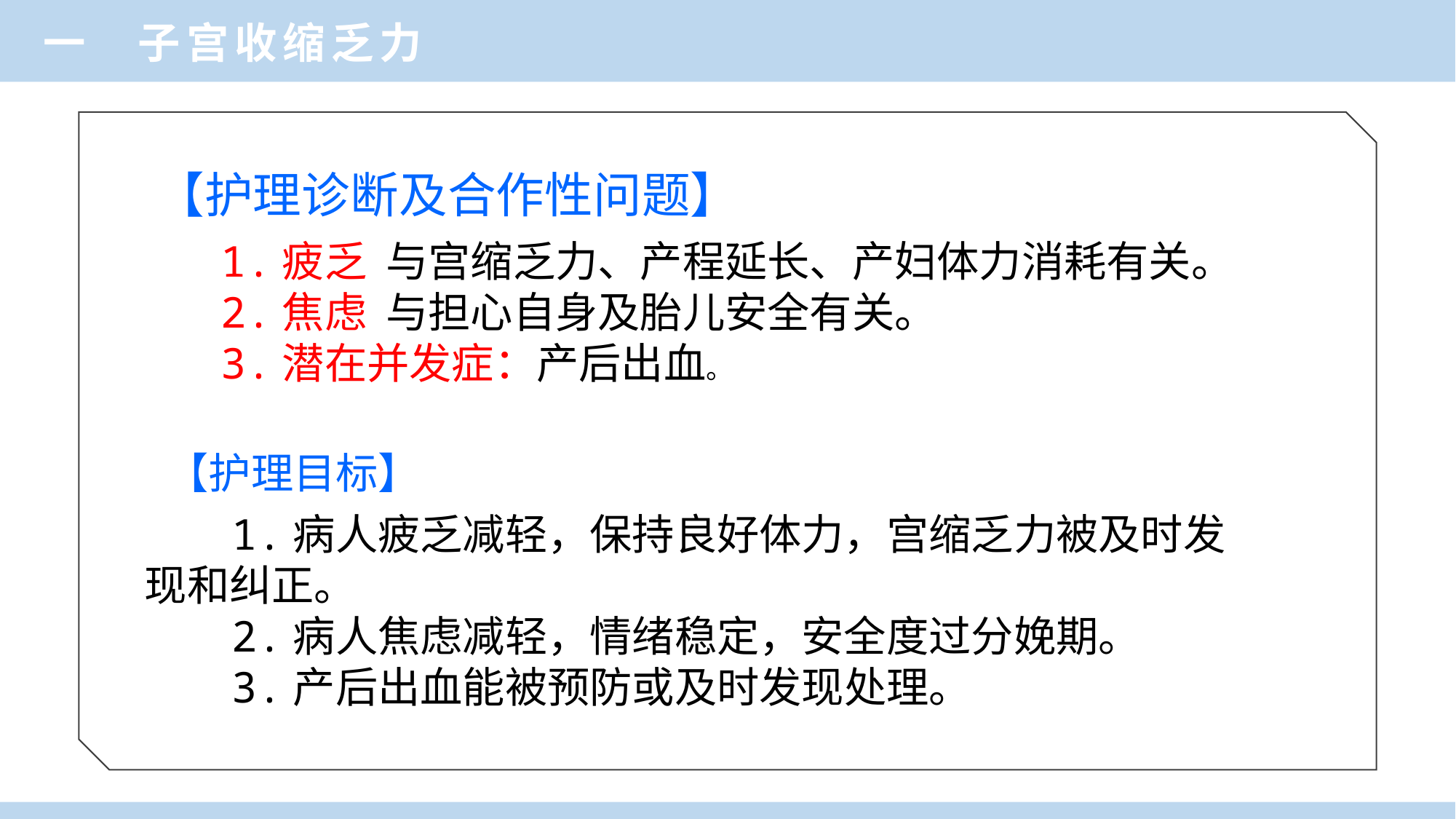

一   子宫收缩乏力

【护理诊断及合作性问题】
   1.疲乏  与宫缩乏力、产程延长、产妇体力消耗有关。
   2.焦虑  与担心自身及胎儿安全有关。
   3.潜在并发症：产后出血。
【护理目标】
  1.病人疲乏减轻，保持良好体力，宫缩乏力被及时发现和纠正。
  2.病人焦虑减轻，情绪稳定，安全度过分娩期。
  3.产后出血能被预防或及时发现处理。